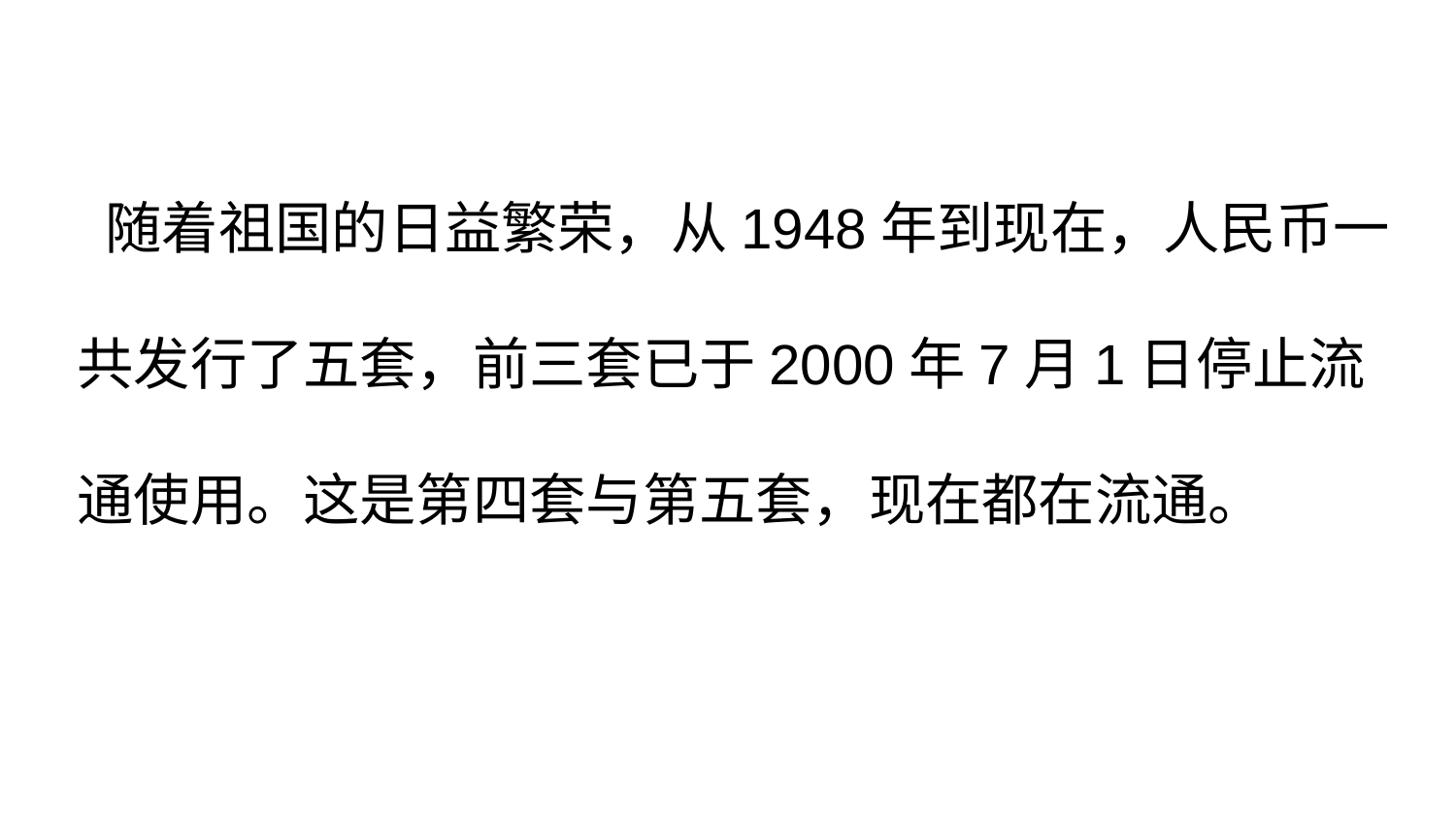

随着祖国的日益繁荣，从1948年到现在，人民币一共发行了五套，前三套已于2000年7月1日停止流通使用。这是第四套与第五套，现在都在流通。